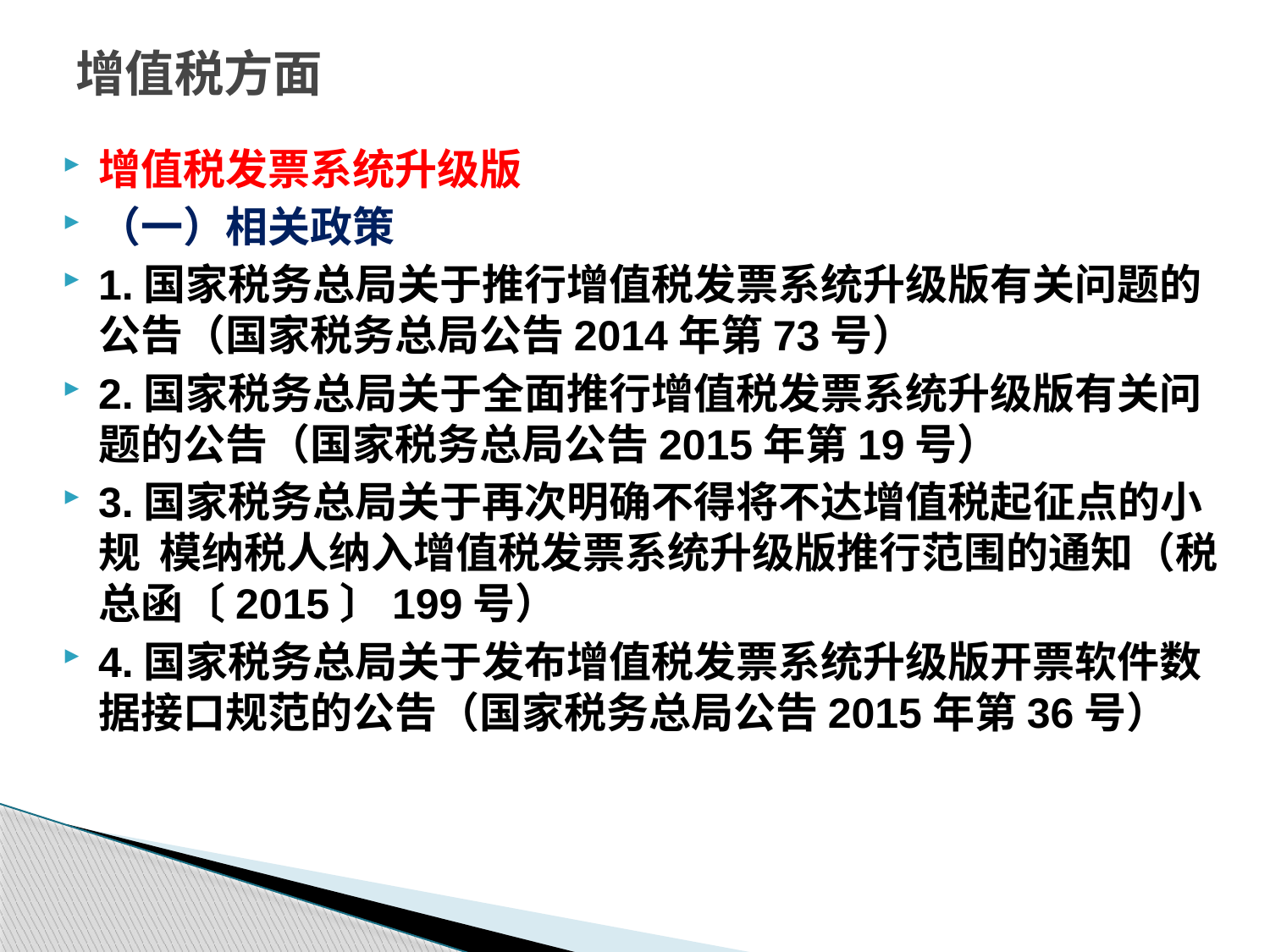

# 增值税方面
增值税发票系统升级版
（一）相关政策
1.国家税务总局关于推行增值税发票系统升级版有关问题的公告（国家税务总局公告2014年第73号）
2.国家税务总局关于全面推行增值税发票系统升级版有关问题的公告（国家税务总局公告2015年第19号）
3.国家税务总局关于再次明确不得将不达增值税起征点的小规  模纳税人纳入增值税发票系统升级版推行范围的通知（税总函〔2015〕199号）
4.国家税务总局关于发布增值税发票系统升级版开票软件数据接口规范的公告（国家税务总局公告2015年第36号）